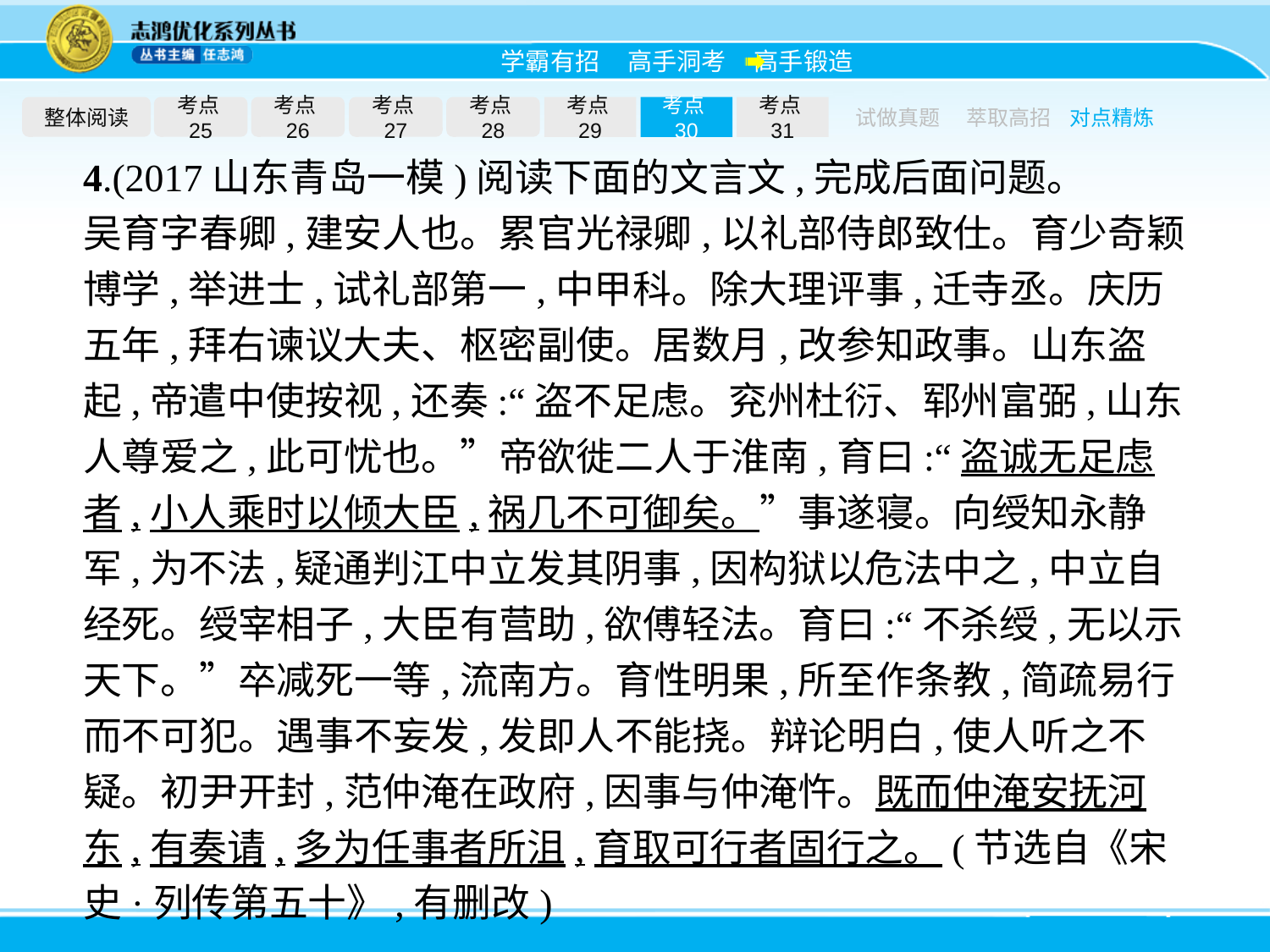

整体阅读
考点25
考点26
考点27
考点28
考点29
考点30
考点31
试做真题
萃取高招
对点精炼
4.(2017山东青岛一模)阅读下面的文言文,完成后面问题。
吴育字春卿,建安人也。累官光禄卿,以礼部侍郎致仕。育少奇颖博学,举进士,试礼部第一,中甲科。除大理评事,迁寺丞。庆历五年,拜右谏议大夫、枢密副使。居数月,改参知政事。山东盗起,帝遣中使按视,还奏:“盗不足虑。兖州杜衍、郓州富弼,山东人尊爱之,此可忧也。”帝欲徙二人于淮南,育曰:“盗诚无足虑者,小人乘时以倾大臣,祸几不可御矣。”事遂寝。向绶知永静军,为不法,疑通判江中立发其阴事,因构狱以危法中之,中立自经死。绶宰相子,大臣有营助,欲傅轻法。育曰:“不杀绶,无以示天下。”卒减死一等,流南方。育性明果,所至作条教,简疏易行而不可犯。遇事不妄发,发即人不能挠。辩论明白,使人听之不疑。初尹开封,范仲淹在政府,因事与仲淹忤。既而仲淹安抚河东,有奏请,多为任事者所沮,育取可行者固行之。(节选自《宋史·列传第五十》,有删改)